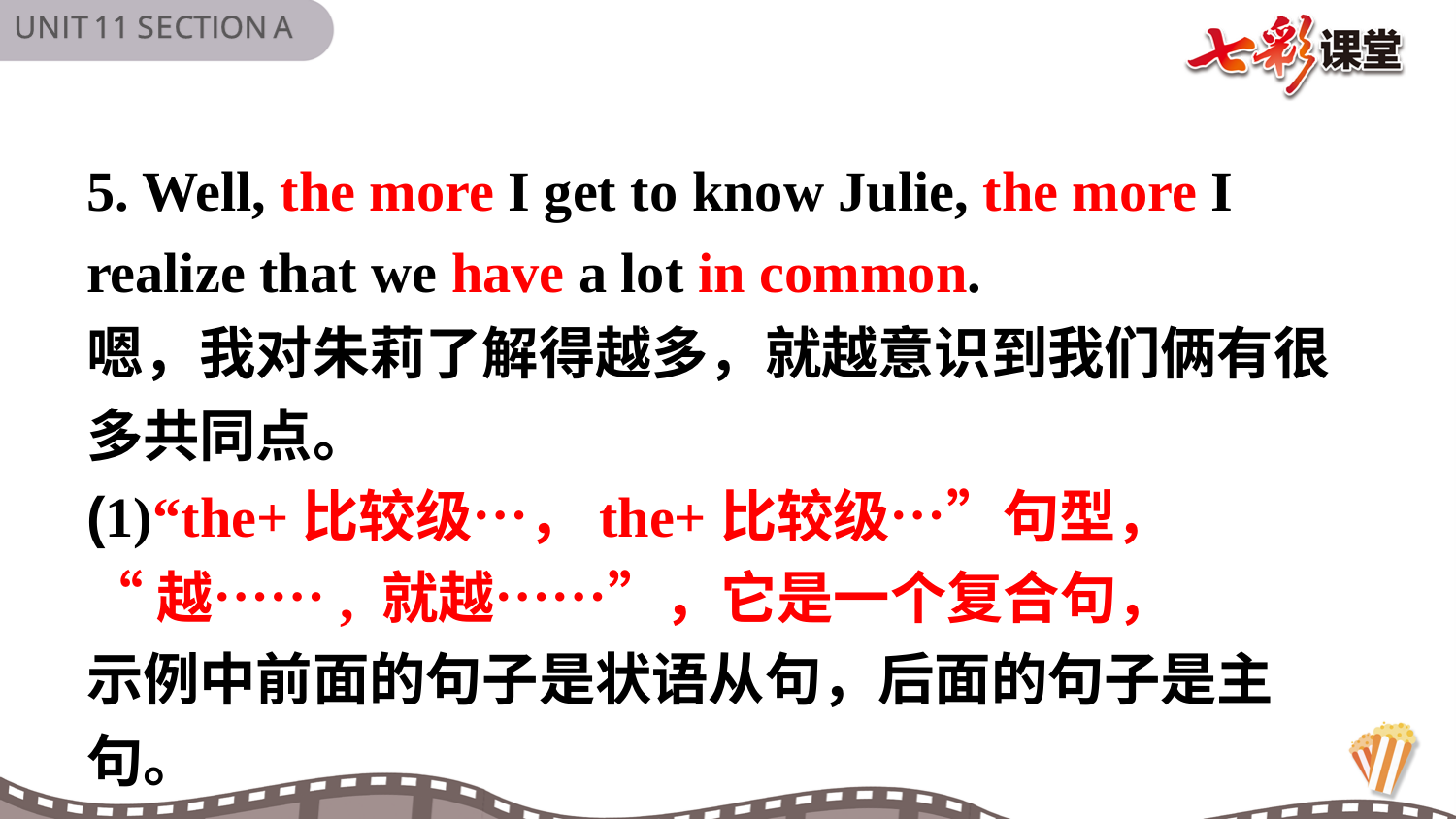

5. Well, the more I get to know Julie, the more I realize that we have a lot in common.
嗯，我对朱莉了解得越多，就越意识到我们俩有很多共同点。
(1)“the+比较级…，the+比较级…”句型，
“越……, 就越……”，它是一个复合句，
示例中前面的句子是状语从句，后面的句子是主句。